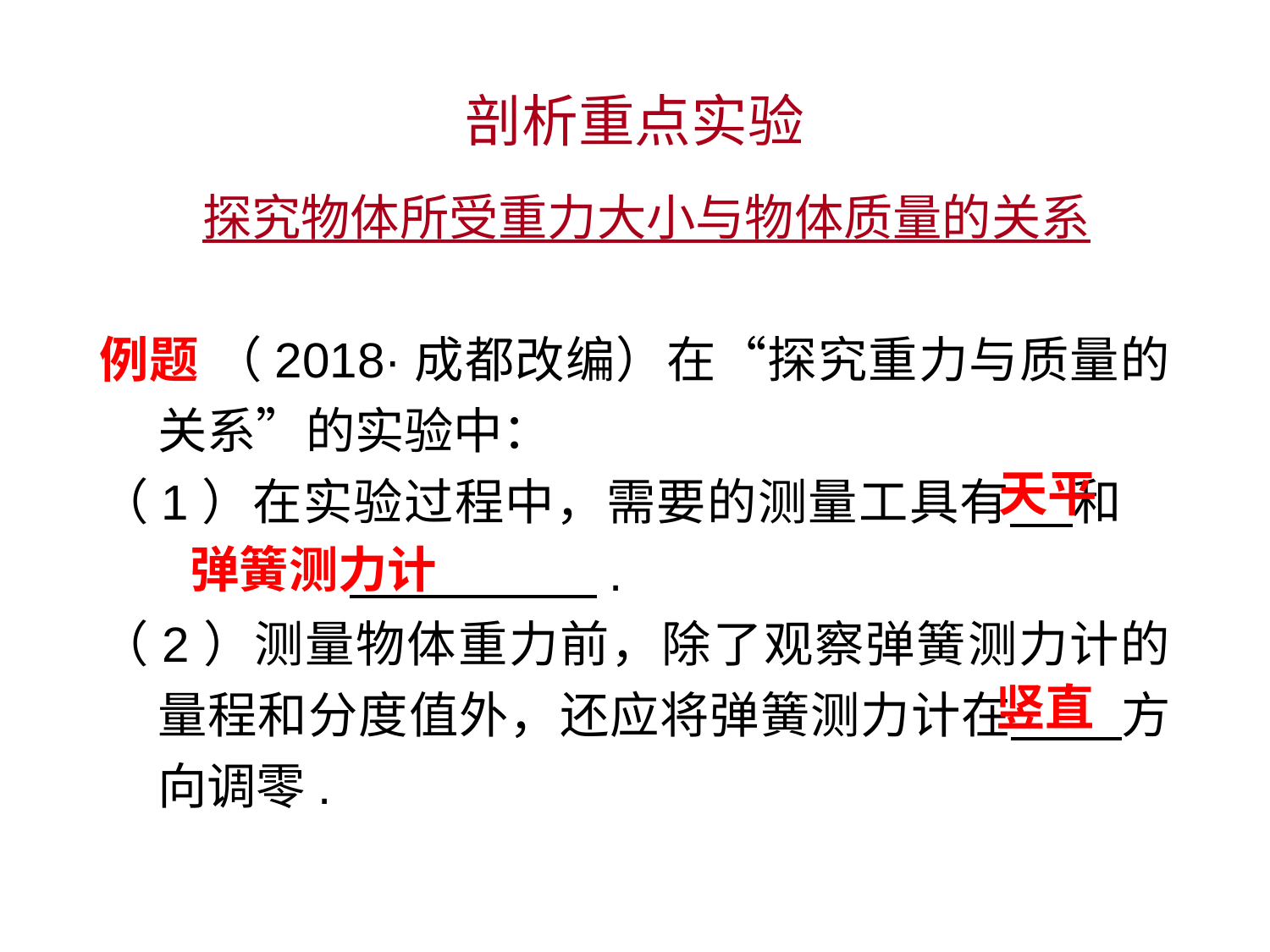

剖析重点实验
 探究物体所受重力大小与物体质量的关系
例题 （2018·成都改编）在“探究重力与质量的关系”的实验中：
（1）在实验过程中，需要的测量工具有     和     　　　    　                  .
（2）测量物体重力前，除了观察弹簧测力计的量程和分度值外，还应将弹簧测力计在     　方向调零.
天平
弹簧测力计
竖直